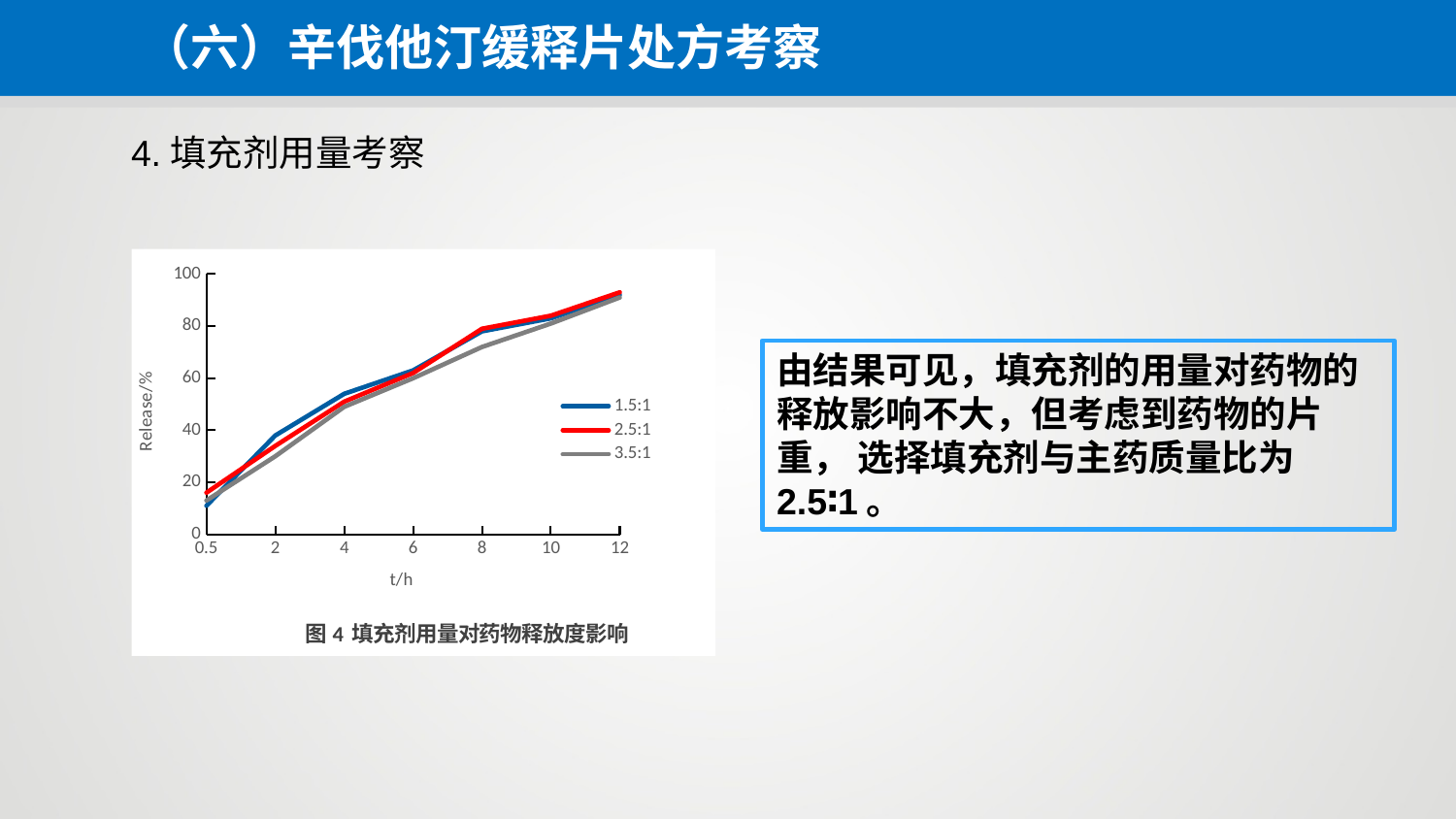

（六）辛伐他汀缓释片处方考察
4.填充剂用量考察

### Chart: 图4 填充剂用量对药物释放度影响

| Category | 1.5:1 | 2.5:1 | 3.5:1 |
|---|---|---|---|
| 0.5 | 11.0 | 16.0 | 13.0 |
| 2 | 38.0 | 34.0 | 30.0 |
| 4 | 54.0 | 51.0 | 49.0 |
| 6 | 63.0 | 62.0 | 60.0 |
| 8 | 78.0 | 79.0 | 72.0 |
| 10 | 83.0 | 84.0 | 81.0 |
| 12 | 92.0 | 93.0 | 91.0 |
由结果可见，填充剂的用量对药物的释放影响不大，但考虑到药物的片重， 选择填充剂与主药质量比为 2.5∶1。